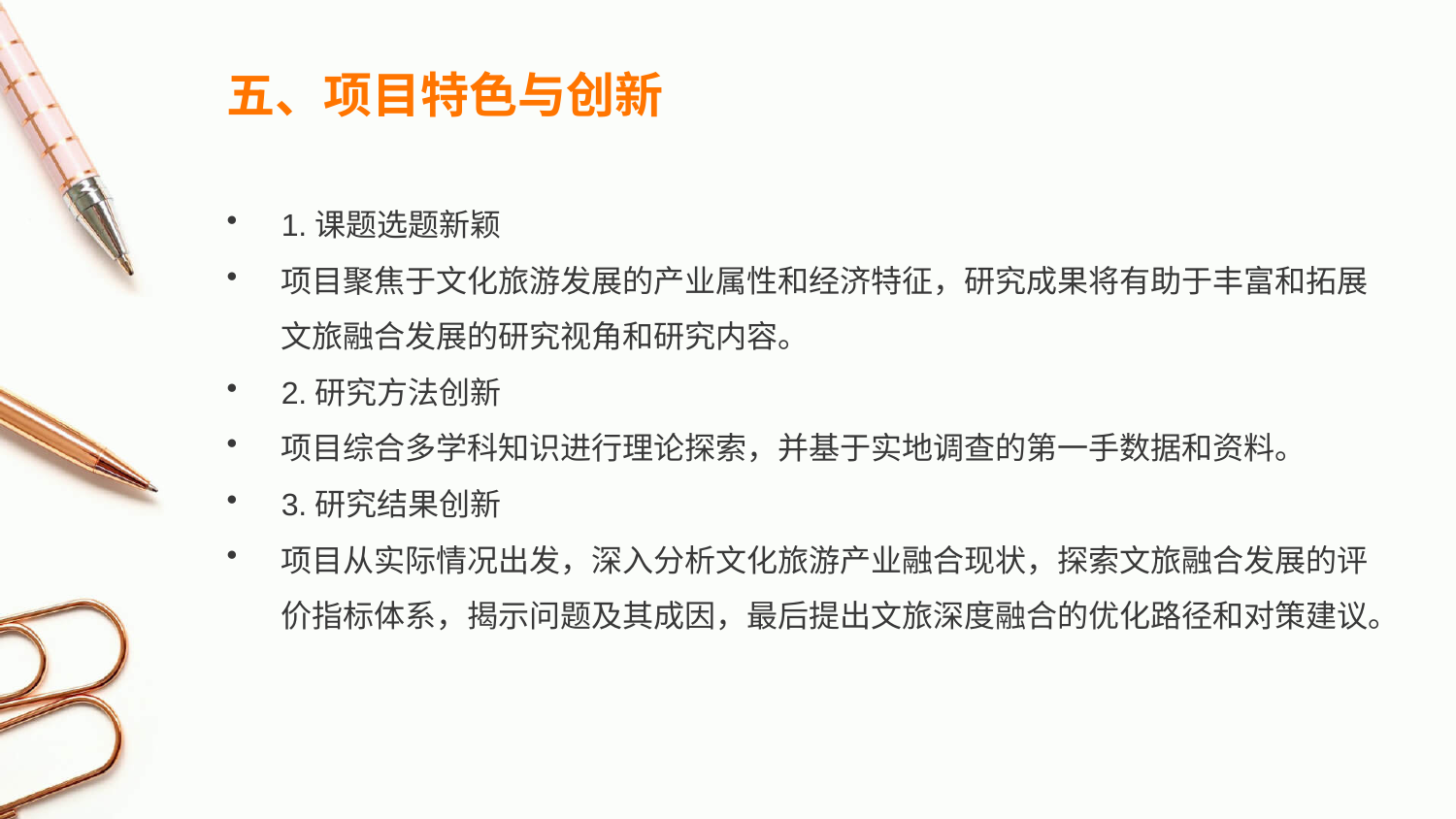

五、项目特色与创新
1.课题选题新颖
项目聚焦于文化旅游发展的产业属性和经济特征，研究成果将有助于丰富和拓展文旅融合发展的研究视角和研究内容。
2.研究方法创新
项目综合多学科知识进行理论探索，并基于实地调查的第一手数据和资料。
3.研究结果创新
项目从实际情况出发，深入分析文化旅游产业融合现状，探索文旅融合发展的评价指标体系，揭示问题及其成因，最后提出文旅深度融合的优化路径和对策建议。